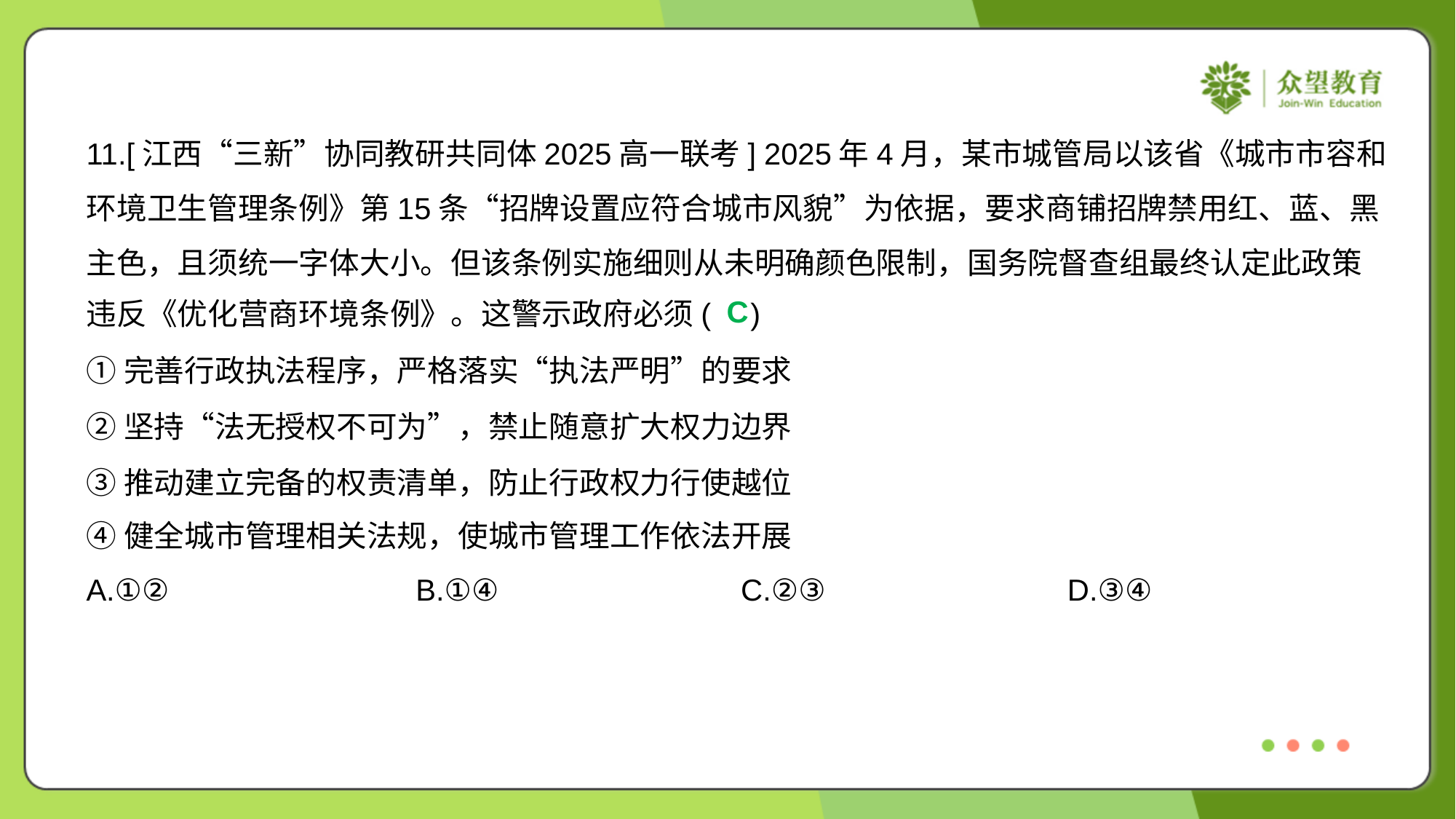

11.[江西“三新”协同教研共同体2025高一联考] 2025年4月，某市城管局以该省《城市市容和
环境卫生管理条例》第15条“招牌设置应符合城市风貌”为依据，要求商铺招牌禁用红、蓝、黑
主色，且须统一字体大小。但该条例实施细则从未明确颜色限制，国务院督查组最终认定此政策
违反《优化营商环境条例》。这警示政府必须(     )
C
①完善行政执法程序，严格落实“执法严明”的要求
②坚持“法无授权不可为”，禁止随意扩大权力边界
③推动建立完备的权责清单，防止行政权力行使越位
④健全城市管理相关法规，使城市管理工作依法开展
A.①②	B.①④	C.②③	D.③④